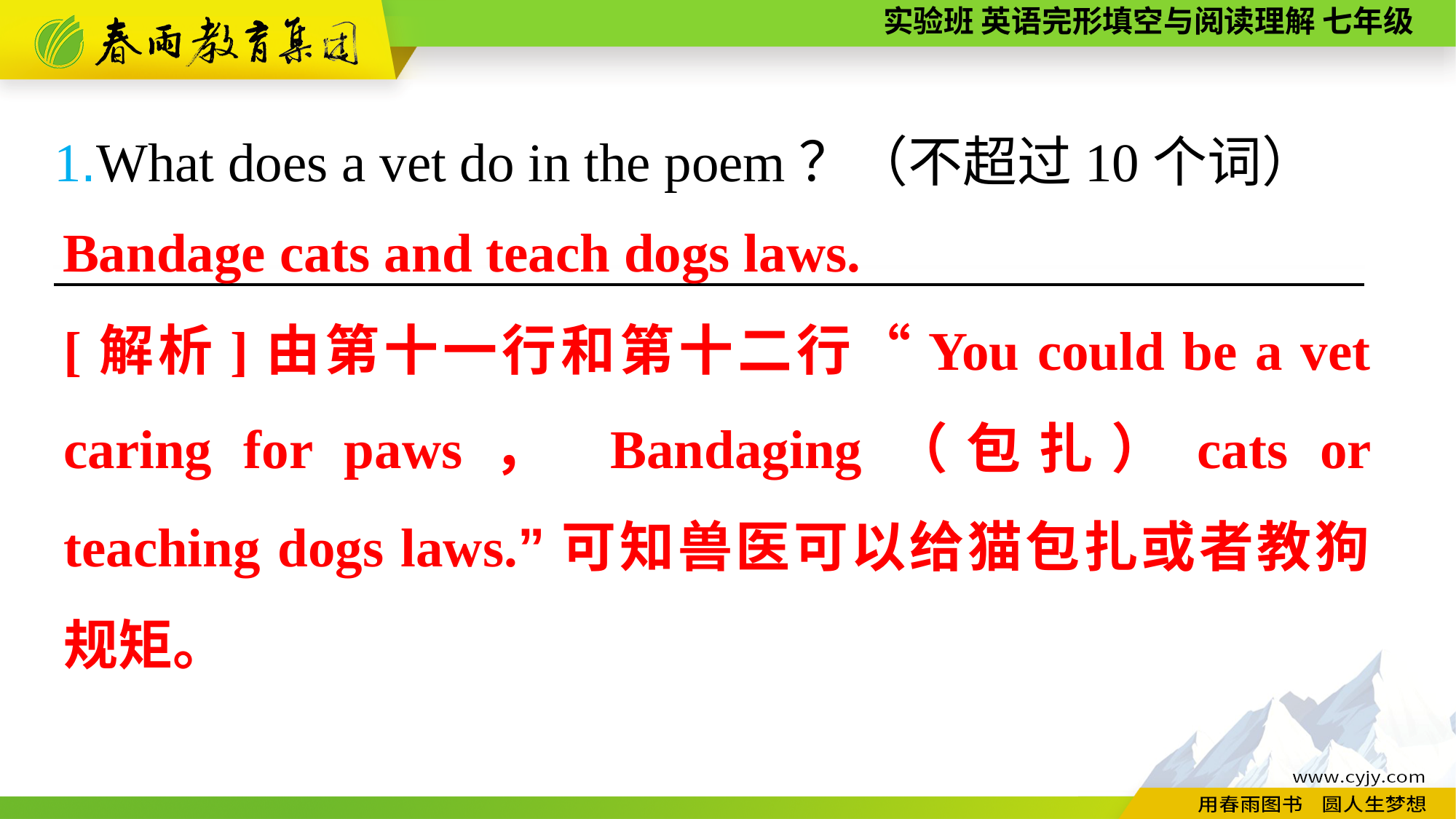

1.What does a vet do in the poem？（不超过10个词）
————————————————————————
Bandage cats and teach dogs laws.
[解析]由第十一行和第十二行“You could be a vet caring for paws， Bandaging（包扎）cats or teaching dogs laws.”可知兽医可以给猫包扎或者教狗规矩。